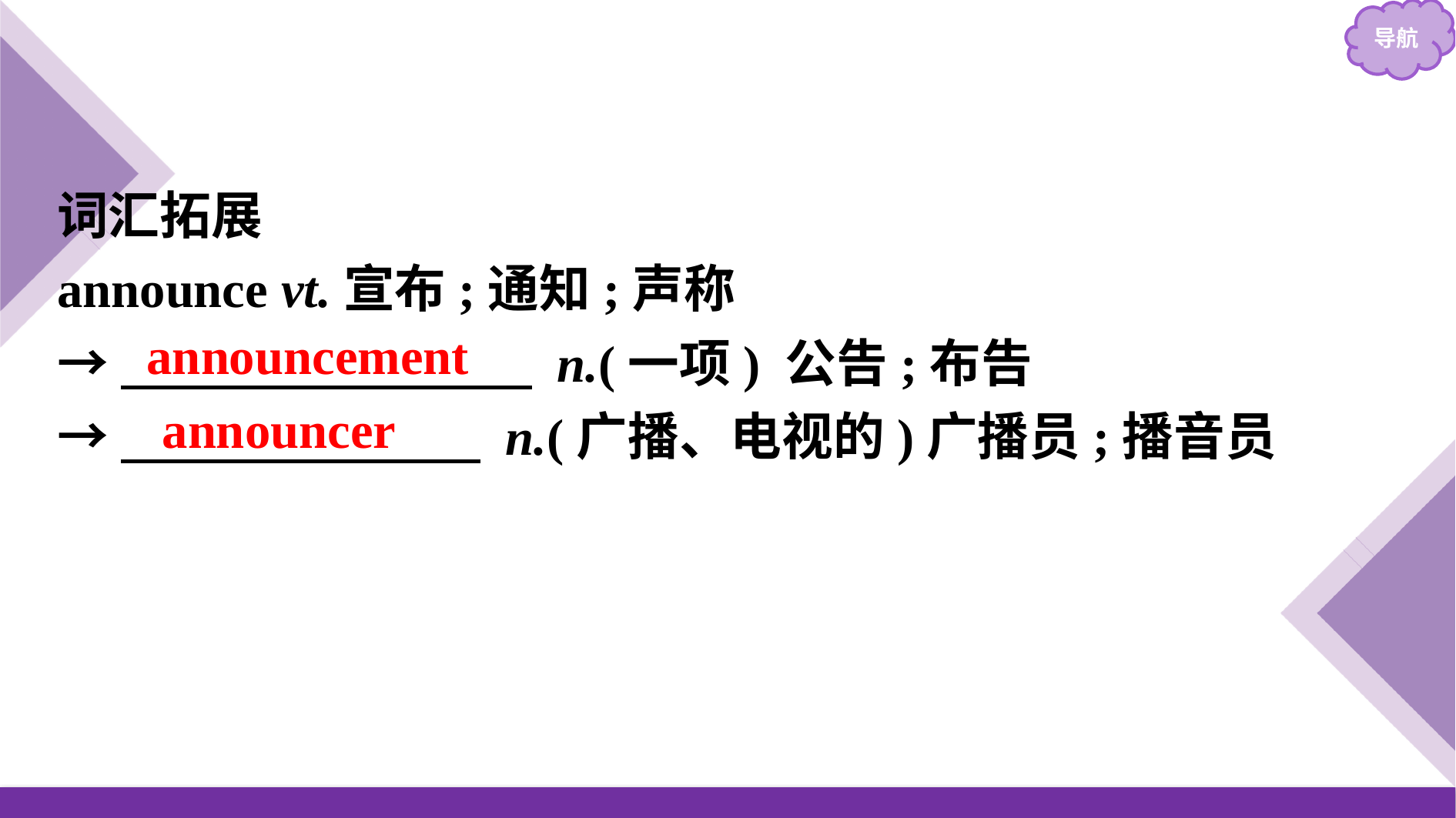

词汇拓展
announce vt.宣布;通知;声称
→　　　　　　　　 n.(一项) 公告;布告
→　　　　　　　 n.(广播、电视的)广播员;播音员
announcement
announcer